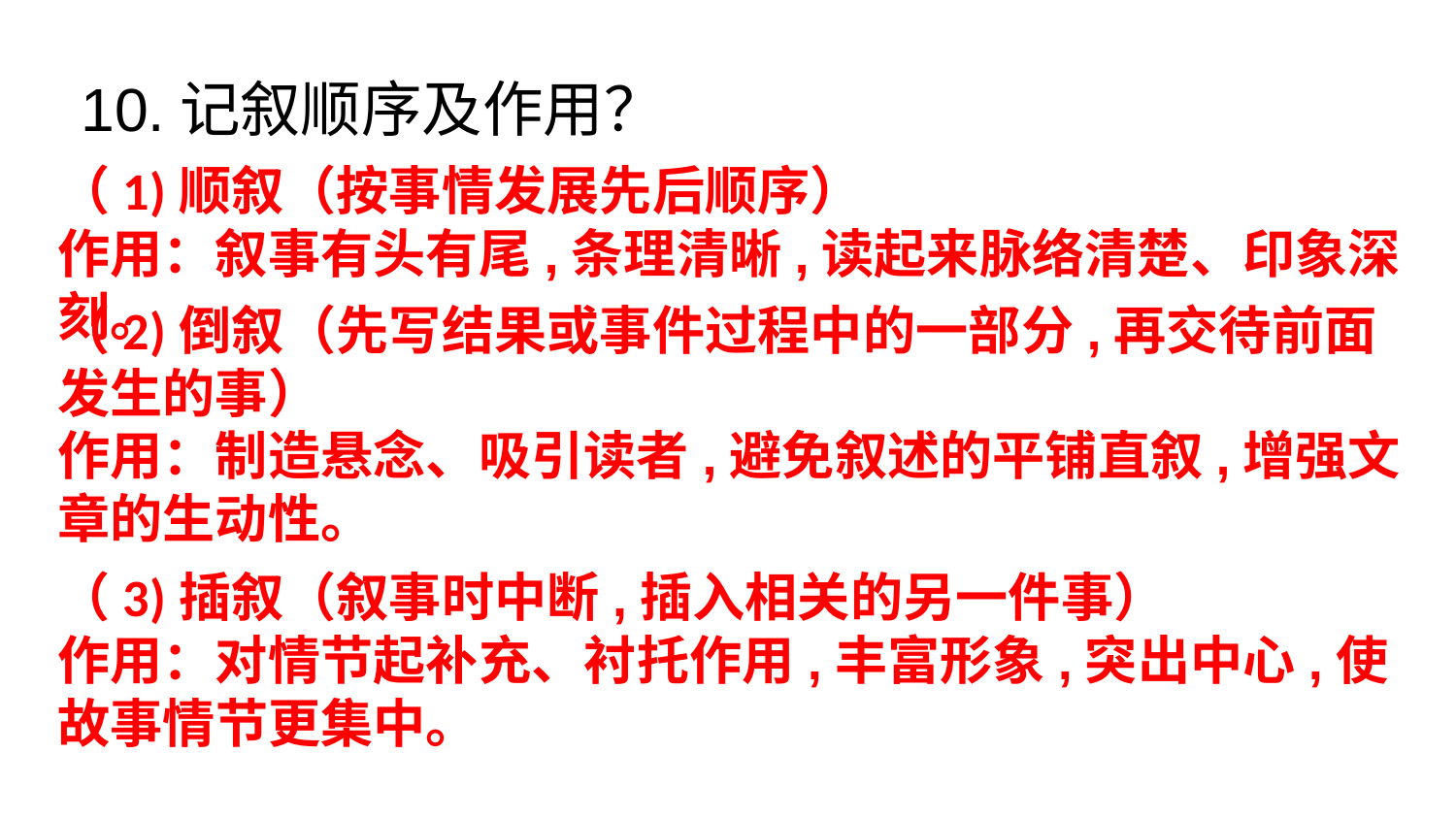

10.记叙顺序及作用？
（1)顺叙（按事情发展先后顺序）
作用：叙事有头有尾,条理清晰,读起来脉络清楚、印象深刻。
（2)倒叙（先写结果或事件过程中的一部分,再交待前面发生的事）
作用：制造悬念、吸引读者,避免叙述的平铺直叙,增强文章的生动性。
（3)插叙（叙事时中断,插入相关的另一件事）
作用：对情节起补充、衬托作用,丰富形象,突出中心,使故事情节更集中。